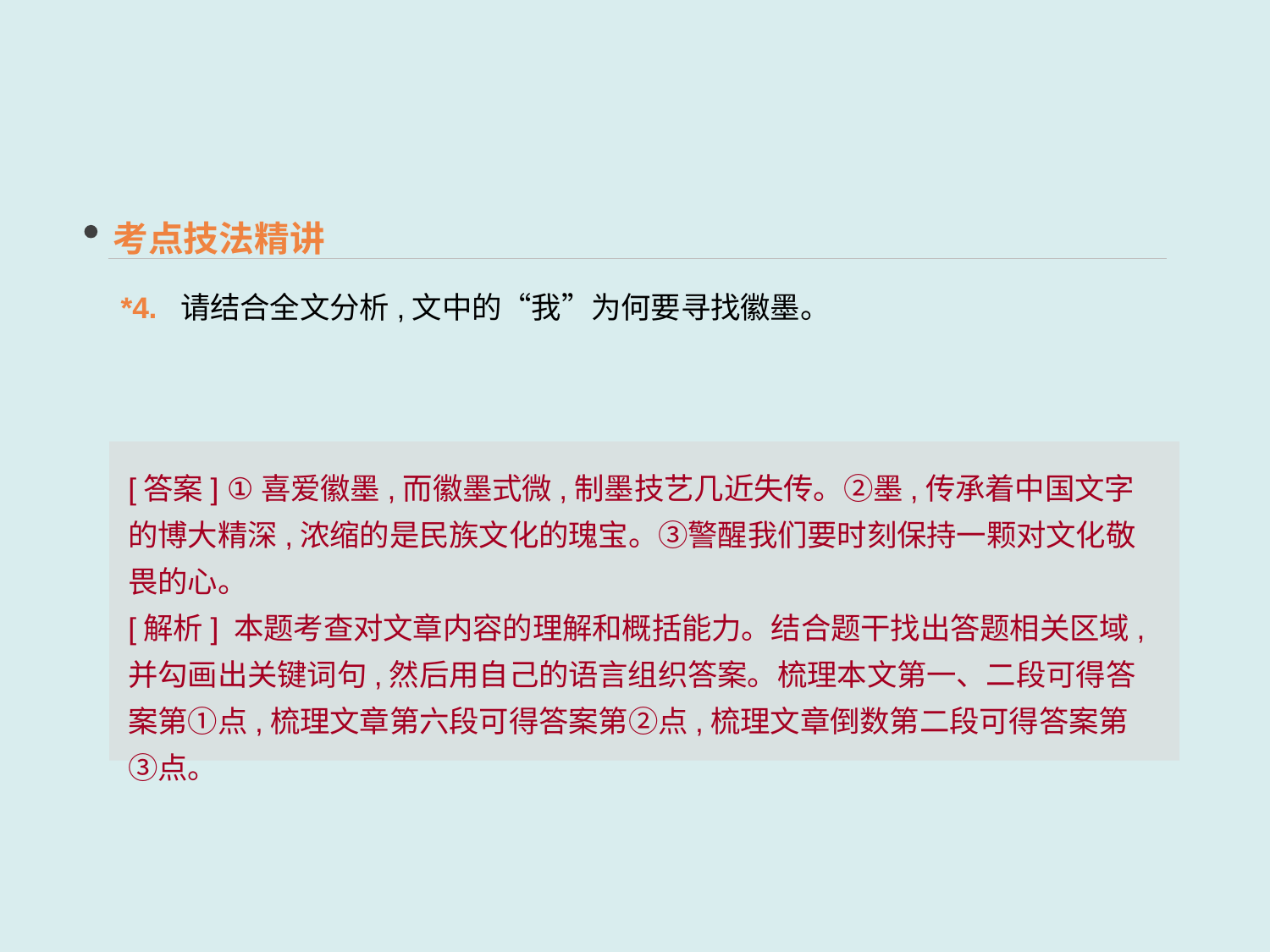

考点技法精讲

*4.  请结合全文分析,文中的“我”为何要寻找徽墨。

[答案] ①喜爱徽墨,而徽墨式微,制墨技艺几近失传。②墨,传承着中国文字的博大精深,浓缩的是民族文化的瑰宝。③警醒我们要时刻保持一颗对文化敬畏的心。
[解析] 本题考查对文章内容的理解和概括能力。结合题干找出答题相关区域,并勾画出关键词句,然后用自己的语言组织答案。梳理本文第一、二段可得答案第①点,梳理文章第六段可得答案第②点,梳理文章倒数第二段可得答案第③点。